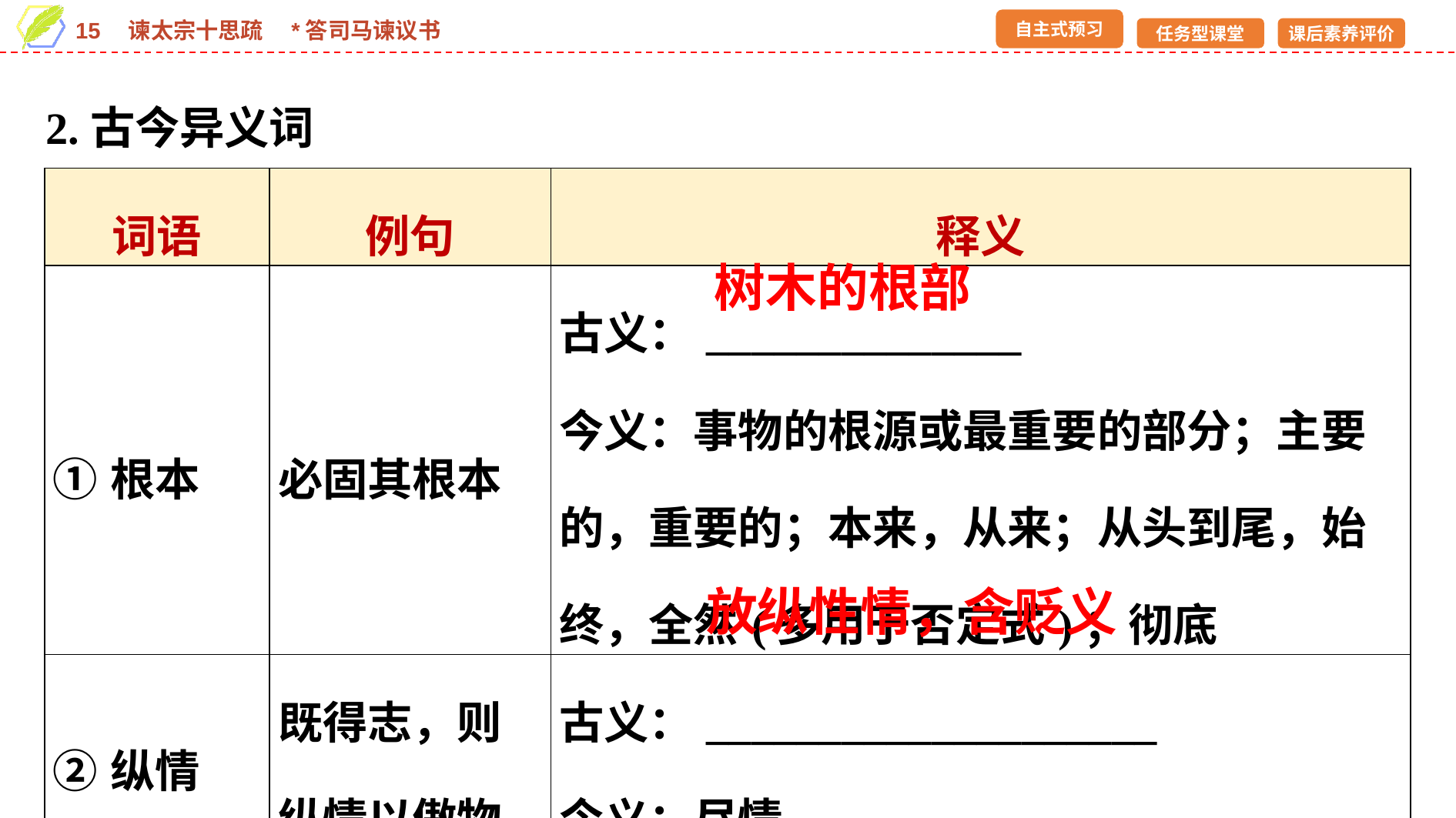

2.古今异义词
| 词语 | 例句 | 释义 |
| --- | --- | --- |
| ①根本 | 必固其根本 | 古义：\_\_\_\_\_\_\_\_\_\_\_\_\_\_ 今义：事物的根源或最重要的部分；主要的，重要的；本来，从来；从头到尾，始终，全然(多用于否定式)；彻底 |
| ②纵情 | 既得志，则纵情以傲物 | 古义：\_\_\_\_\_\_\_\_\_\_\_\_\_\_\_\_\_\_\_\_ 今义：尽情 |
树木的根部
放纵性情，含贬义